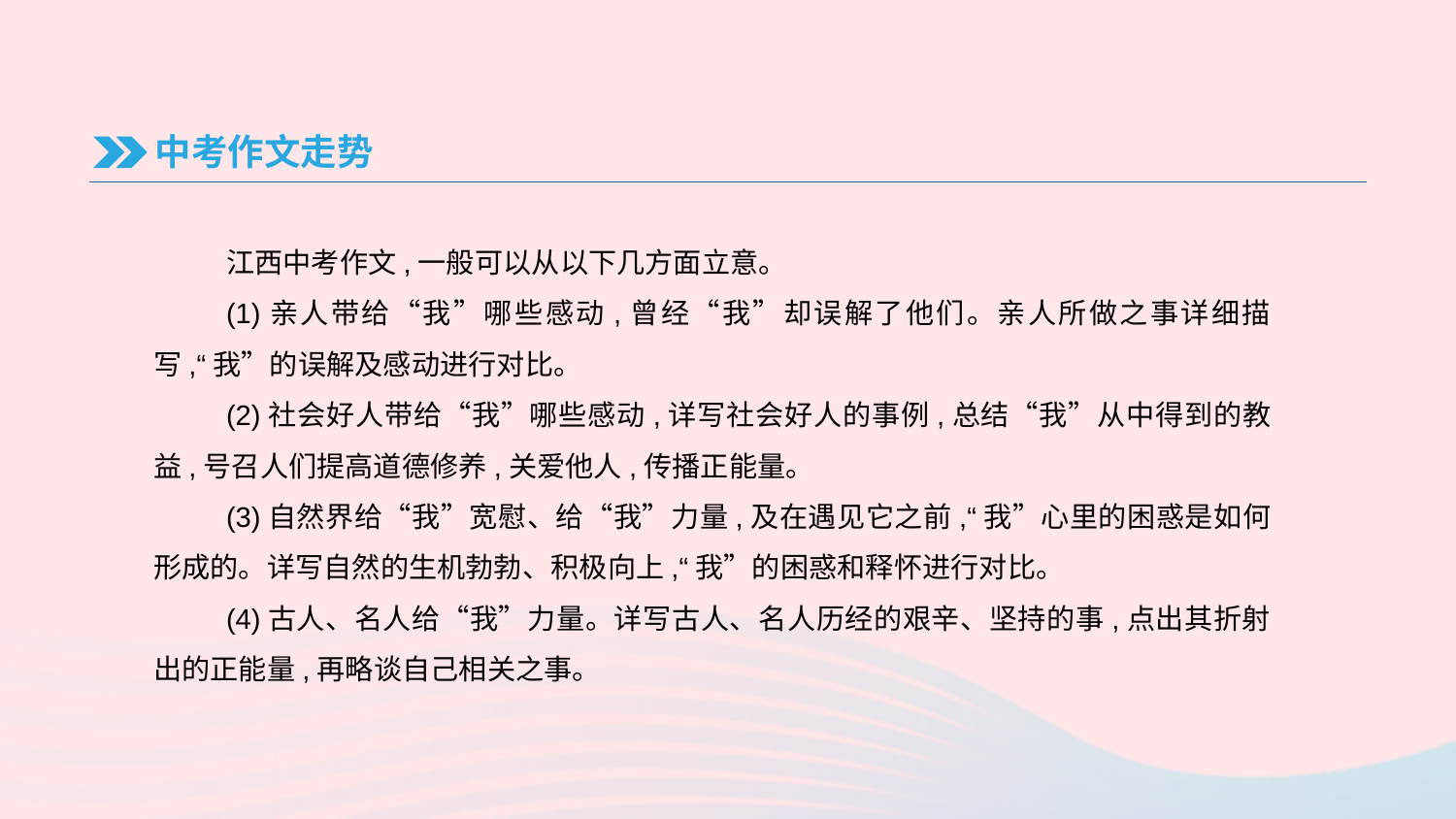

中考作文走势

江西中考作文,一般可以从以下几方面立意。
(1)亲人带给“我”哪些感动,曾经“我”却误解了他们。亲人所做之事详细描写,“我”的误解及感动进行对比。
(2)社会好人带给“我”哪些感动,详写社会好人的事例,总结“我”从中得到的教益,号召人们提高道德修养,关爱他人,传播正能量。
(3)自然界给“我”宽慰、给“我”力量,及在遇见它之前,“我”心里的困惑是如何形成的。详写自然的生机勃勃、积极向上,“我”的困惑和释怀进行对比。
(4)古人、名人给“我”力量。详写古人、名人历经的艰辛、坚持的事,点出其折射出的正能量,再略谈自己相关之事。